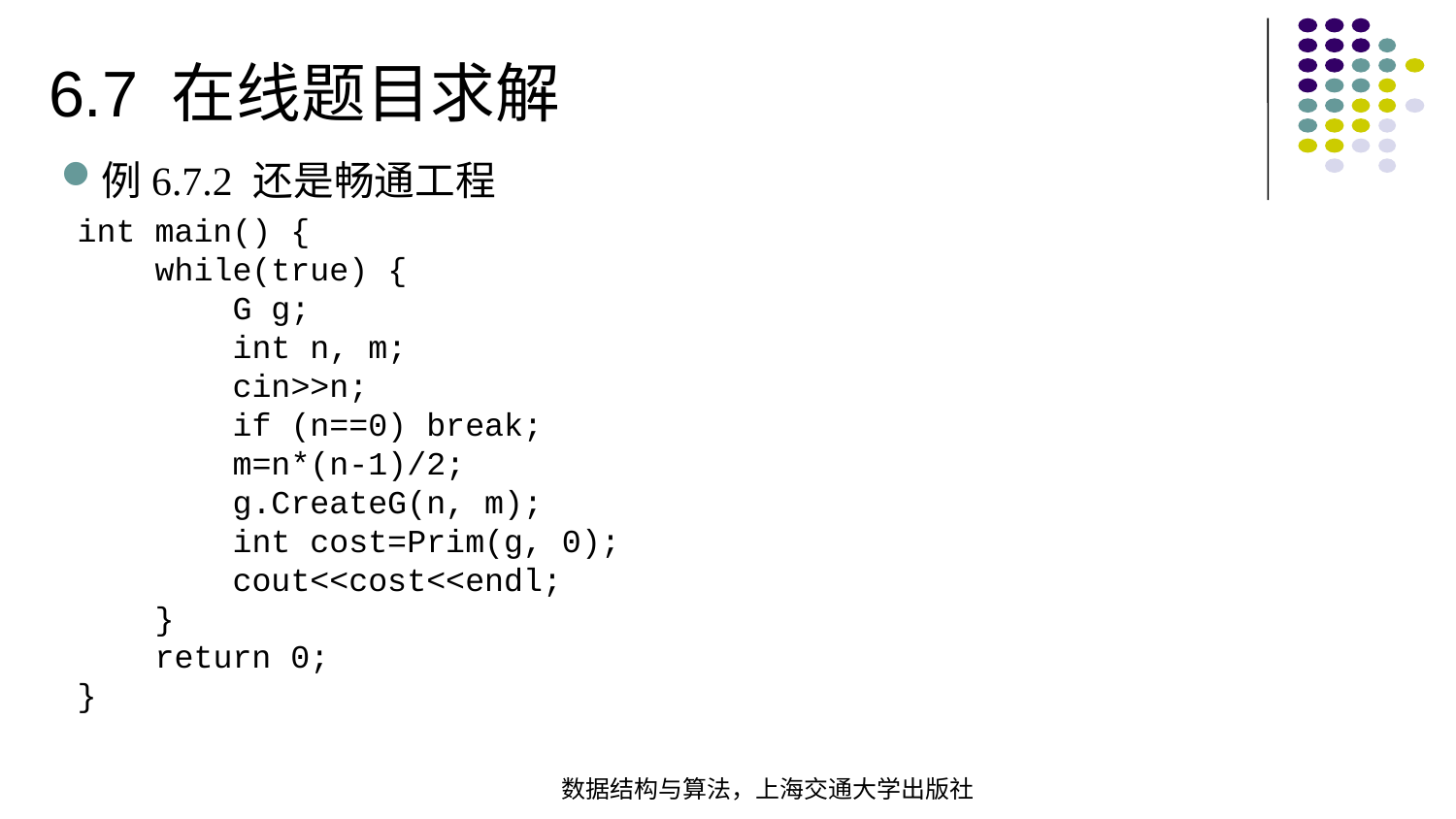

6.7 在线题目求解
例6.7.2 还是畅通工程
int main() {    while(true) {        G g;        int n, m;        cin>>n;        if (n==0) break;        m=n*(n-1)/2;        g.CreateG(n, m);        int cost=Prim(g, 0);        cout<<cost<<endl;    }    return 0;
}